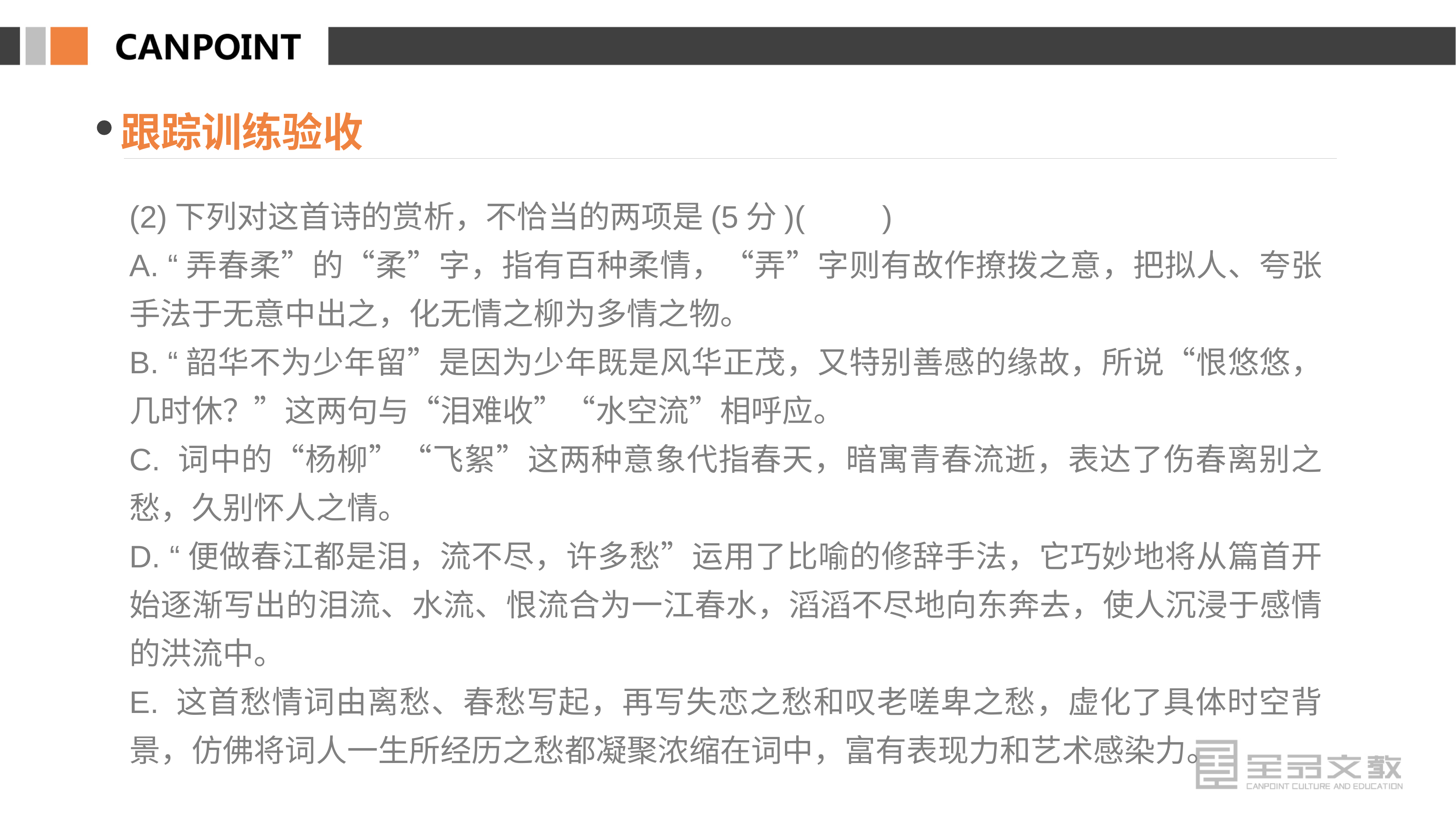

跟踪训练验收

(2)下列对这首诗的赏析，不恰当的两项是(5分)(　　)
A. “弄春柔”的“柔”字，指有百种柔情，“弄”字则有故作撩拨之意，把拟人、夸张手法于无意中出之，化无情之柳为多情之物。
B. “韶华不为少年留”是因为少年既是风华正茂，又特别善感的缘故，所说“恨悠悠，几时休？”这两句与“泪难收”“水空流”相呼应。
C. 词中的“杨柳”“飞絮”这两种意象代指春天，暗寓青春流逝，表达了伤春离别之愁，久别怀人之情。
D. “便做春江都是泪，流不尽，许多愁”运用了比喻的修辞手法，它巧妙地将从篇首开始逐渐写出的泪流、水流、恨流合为一江春水，滔滔不尽地向东奔去，使人沉浸于感情的洪流中。
E. 这首愁情词由离愁、春愁写起，再写失恋之愁和叹老嗟卑之愁，虚化了具体时空背景，仿佛将词人一生所经历之愁都凝聚浓缩在词中，富有表现力和艺术感染力。